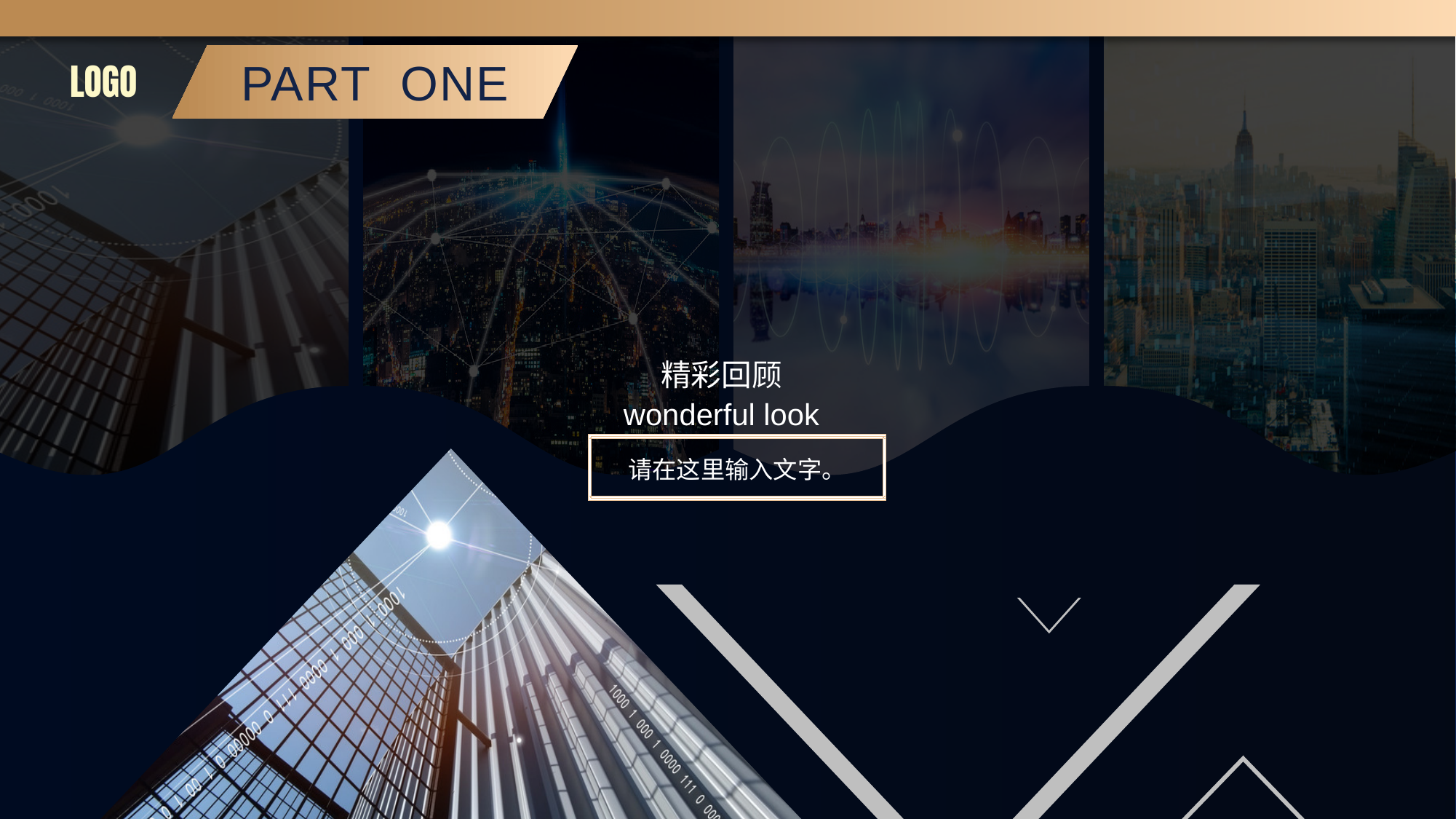

PART  ONE
LOGO
精彩回顾
wonderful look
请在这里输入文字。